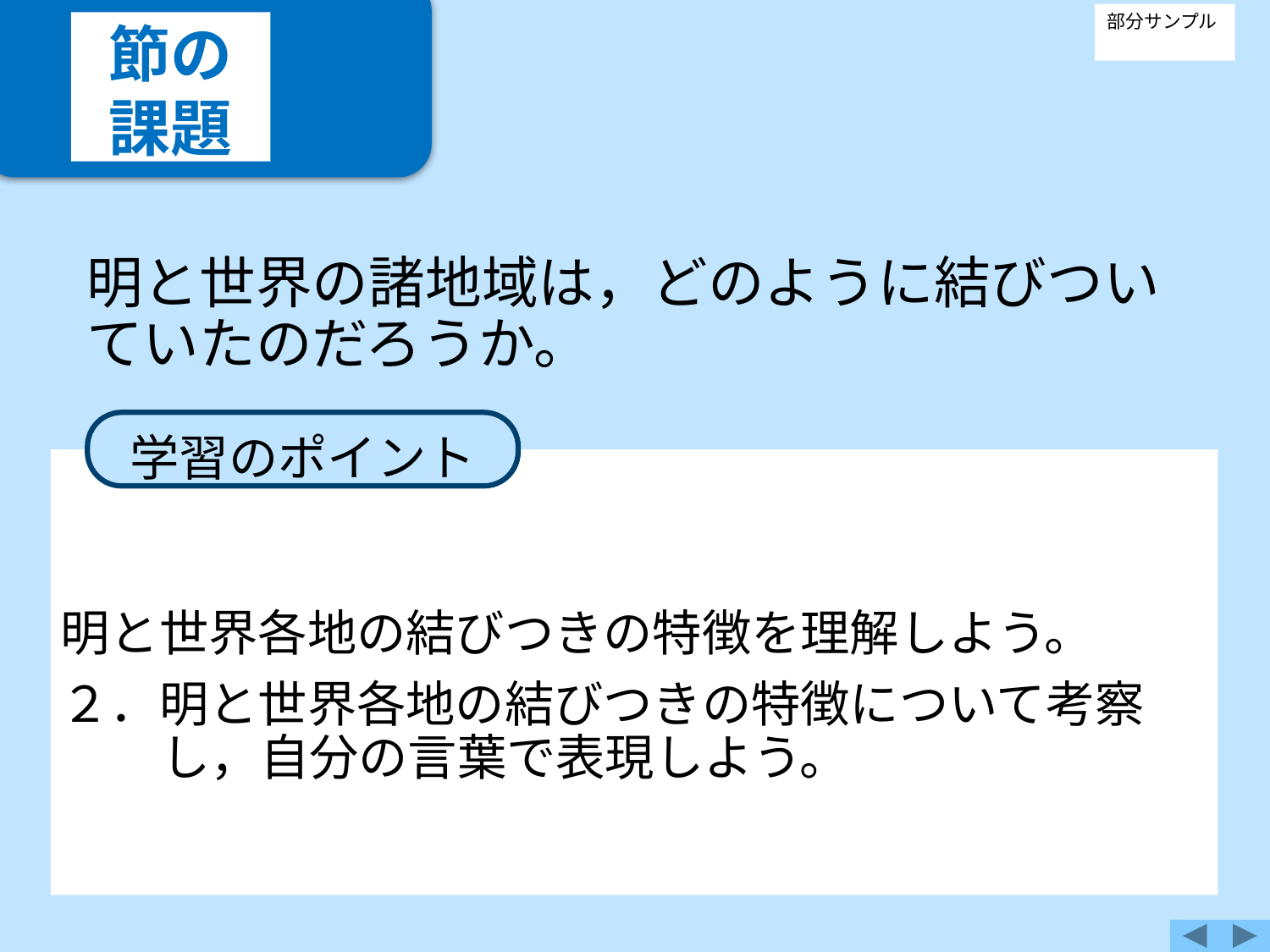

節の
課題
部分サンプル
明と世界の諸地域は，どのように結びついていたのだろうか。
学習のポイント
明と世界各地の結びつきの特徴を理解しよう。
２．明と世界各地の結びつきの特徴について考察
し，自分の言葉で表現しよう。